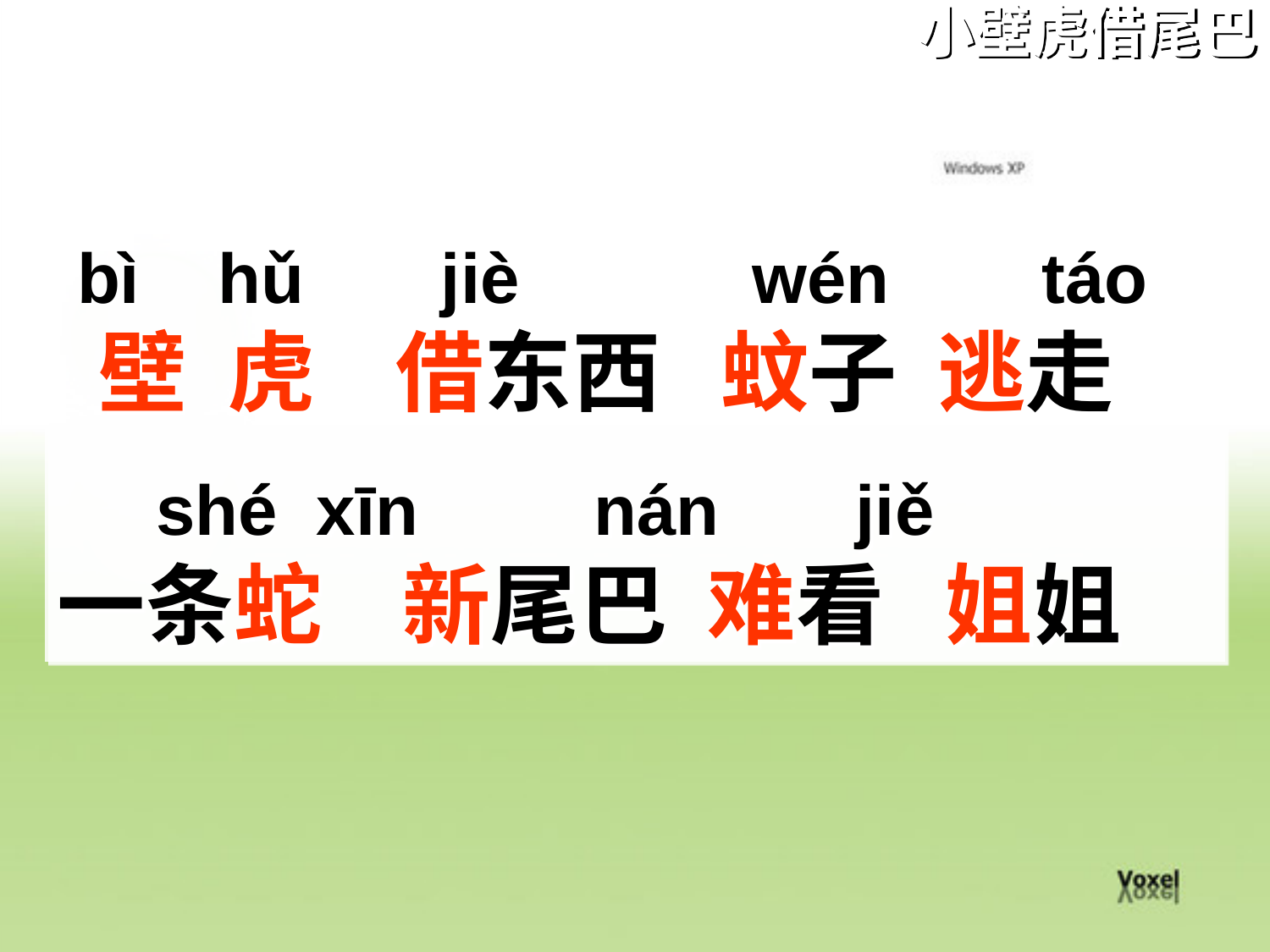

小壁虎借尾巴
 bì    hǔ　  jiè　        wén　   táo
 壁  虎    借东西   蚊子  逃走
     shé  xīn  　  nán　  jiě
一条蛇    新尾巴  难看   姐姐